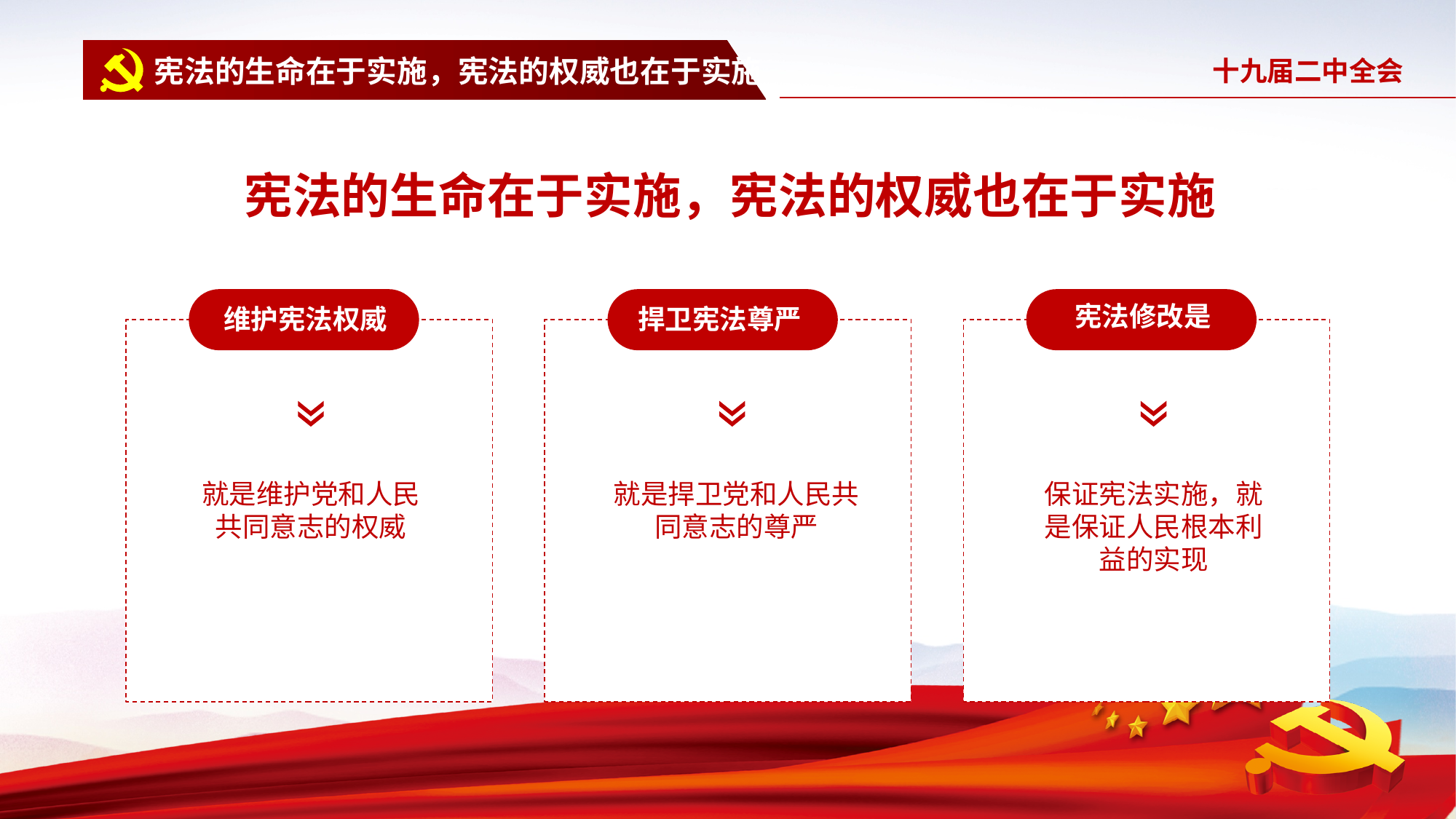

宪法的生命在于实施，宪法的权威也在于实施
宪法的生命在于实施，宪法的权威也在于实施

维护宪法权威

就是维护党和人民共同意志的权威

捍卫宪法尊严

就是捍卫党和人民共同意志的尊严

宪法修改是

保证宪法实施，就是保证人民根本利益的实现